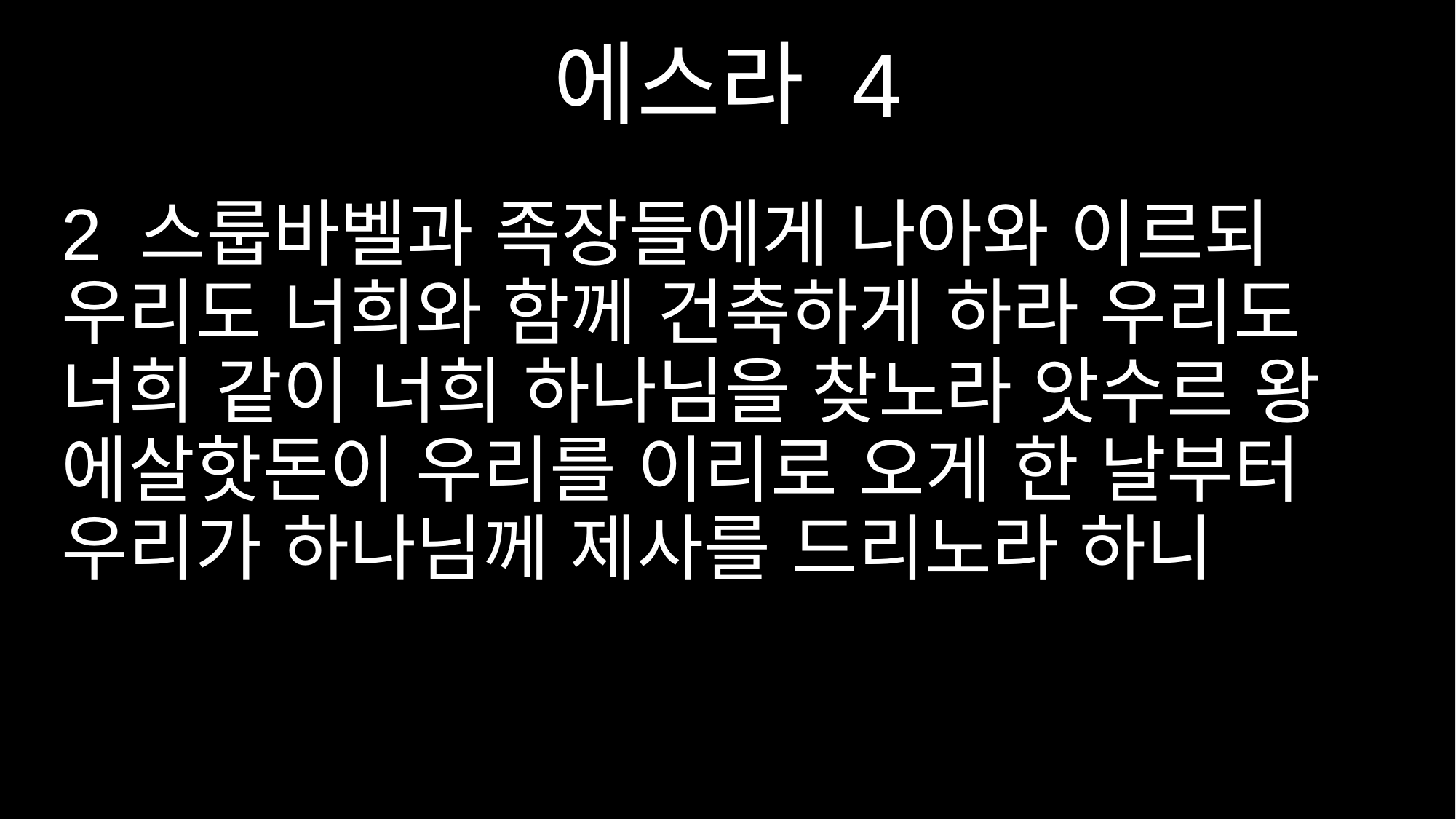

에스라 4
2 스룹바벨과 족장들에게 나아와 이르되 우리도 너희와 함께 건축하게 하라 우리도 너희 같이 너희 하나님을 찾노라 앗수르 왕 에살핫돈이 우리를 이리로 오게 한 날부터 우리가 하나님께 제사를 드리노라 하니